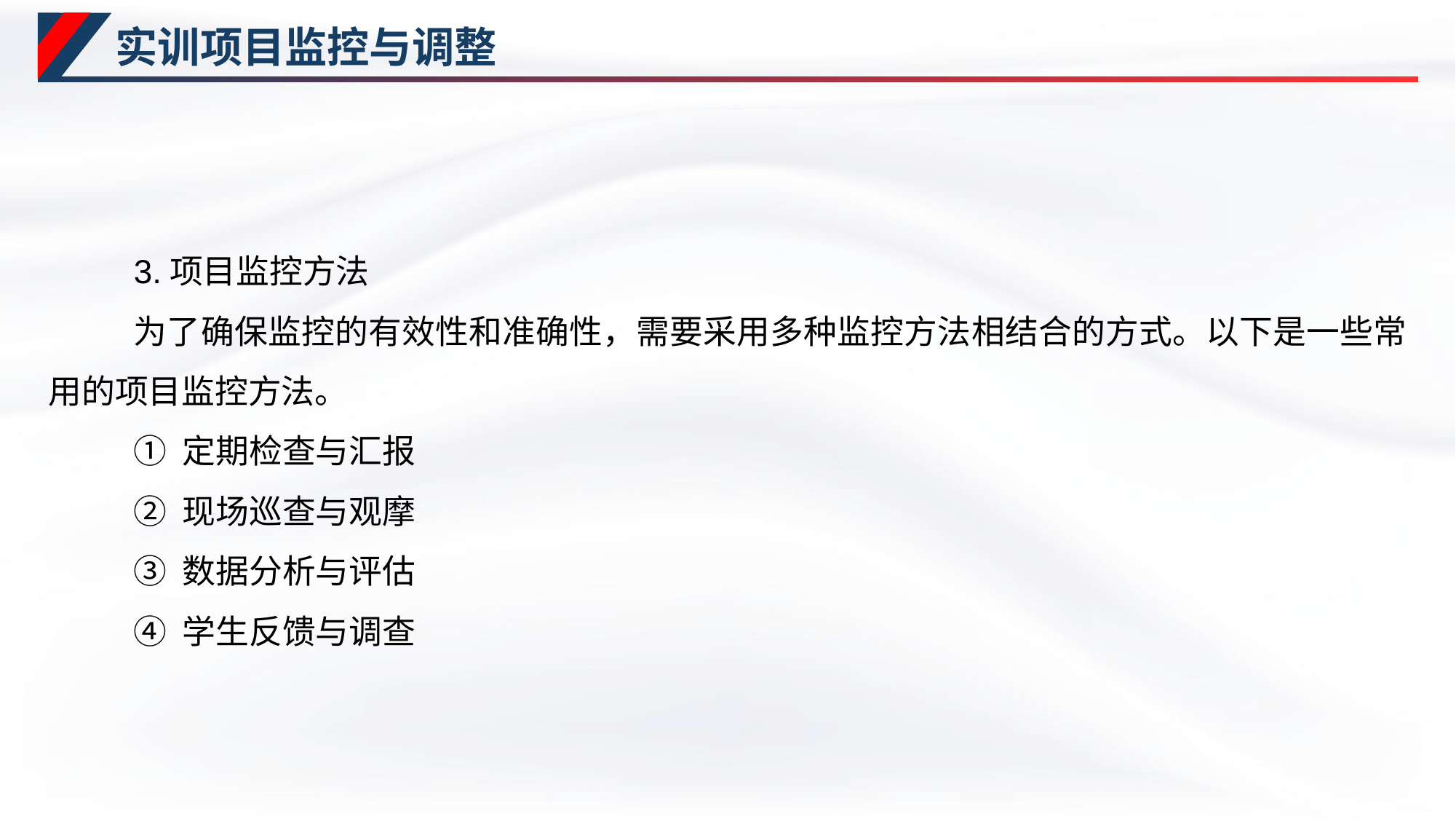

# 实训项目监控与调整
3.项目监控方法
为了确保监控的有效性和准确性，需要采用多种监控方法相结合的方式。以下是一些常用的项目监控方法。
① 定期检查与汇报
② 现场巡查与观摩
③ 数据分析与评估
④ 学生反馈与调查